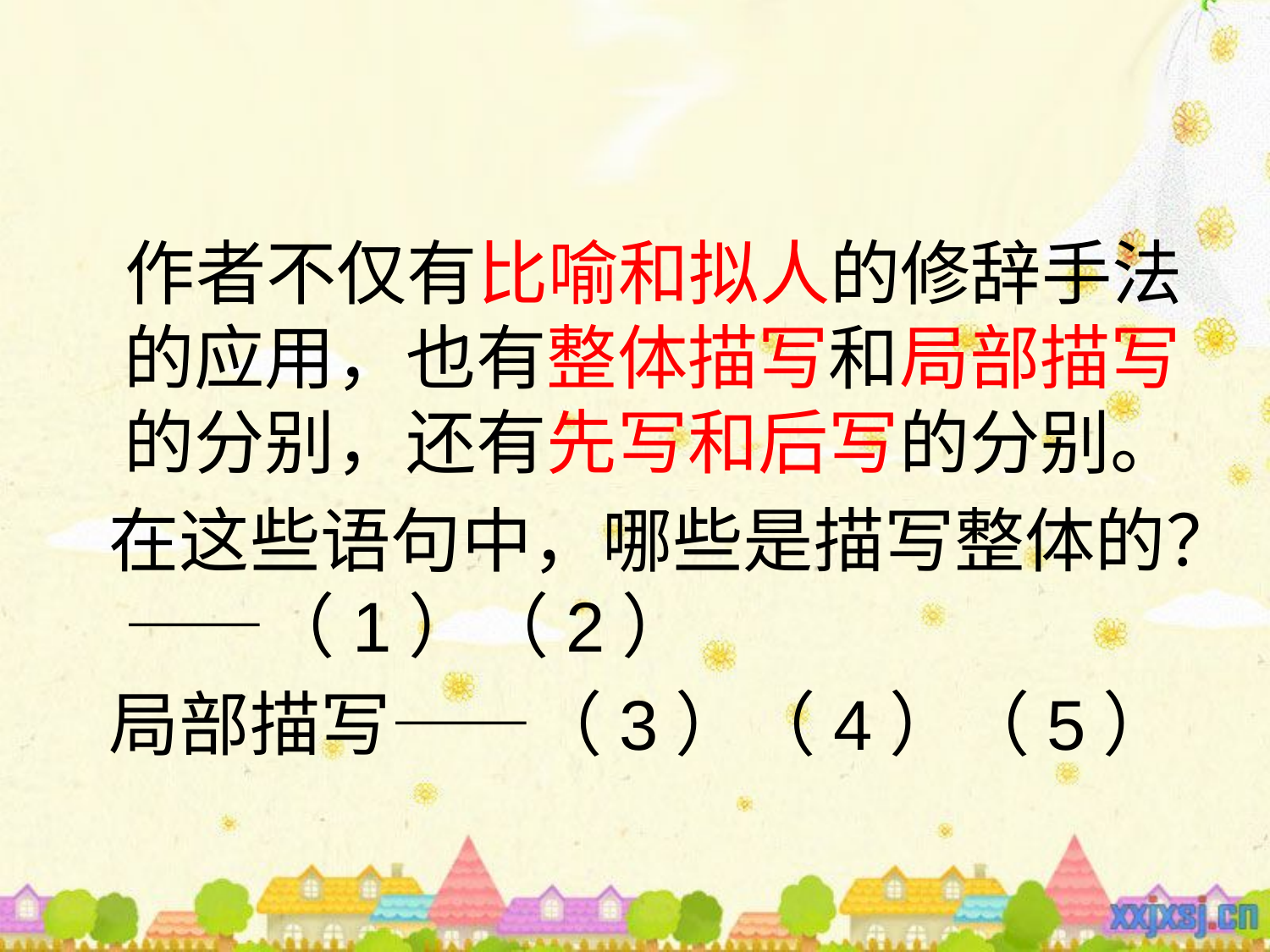

作者不仅有比喻和拟人的修辞手法的应用，也有整体描写和局部描写的分别，还有先写和后写的分别。
 在这些语句中，哪些是描写整体的？——（1）（2）
 局部描写——（3）（4）（5）